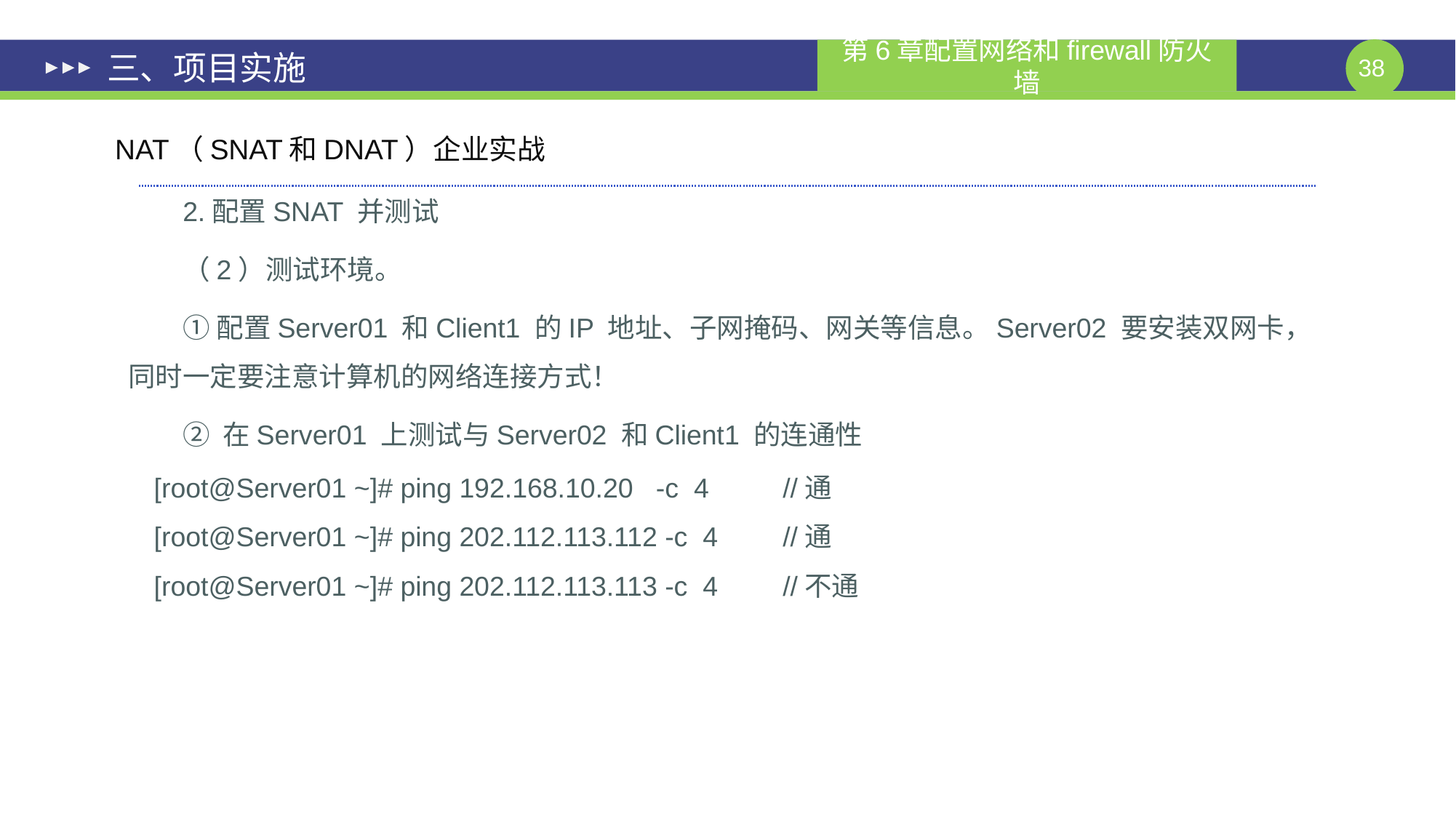

# 三、项目实施
NAT（SNAT和DNAT）企业实战
2.配置SNAT 并测试
（2）测试环境。
①配置Server01 和Client1 的IP 地址、子网掩码、网关等信息。Server02 要安装双网卡，同时一定要注意计算机的网络连接方式！
② 在Server01 上测试与Server02 和Client1 的连通性
[root@Server01 ~]# ping 192.168.10.20   -c  4       	//通
[root@Server01 ~]# ping 202.112.113.112 -c  4      	//通
[root@Server01 ~]# ping 202.112.113.113 -c  4      	//不通